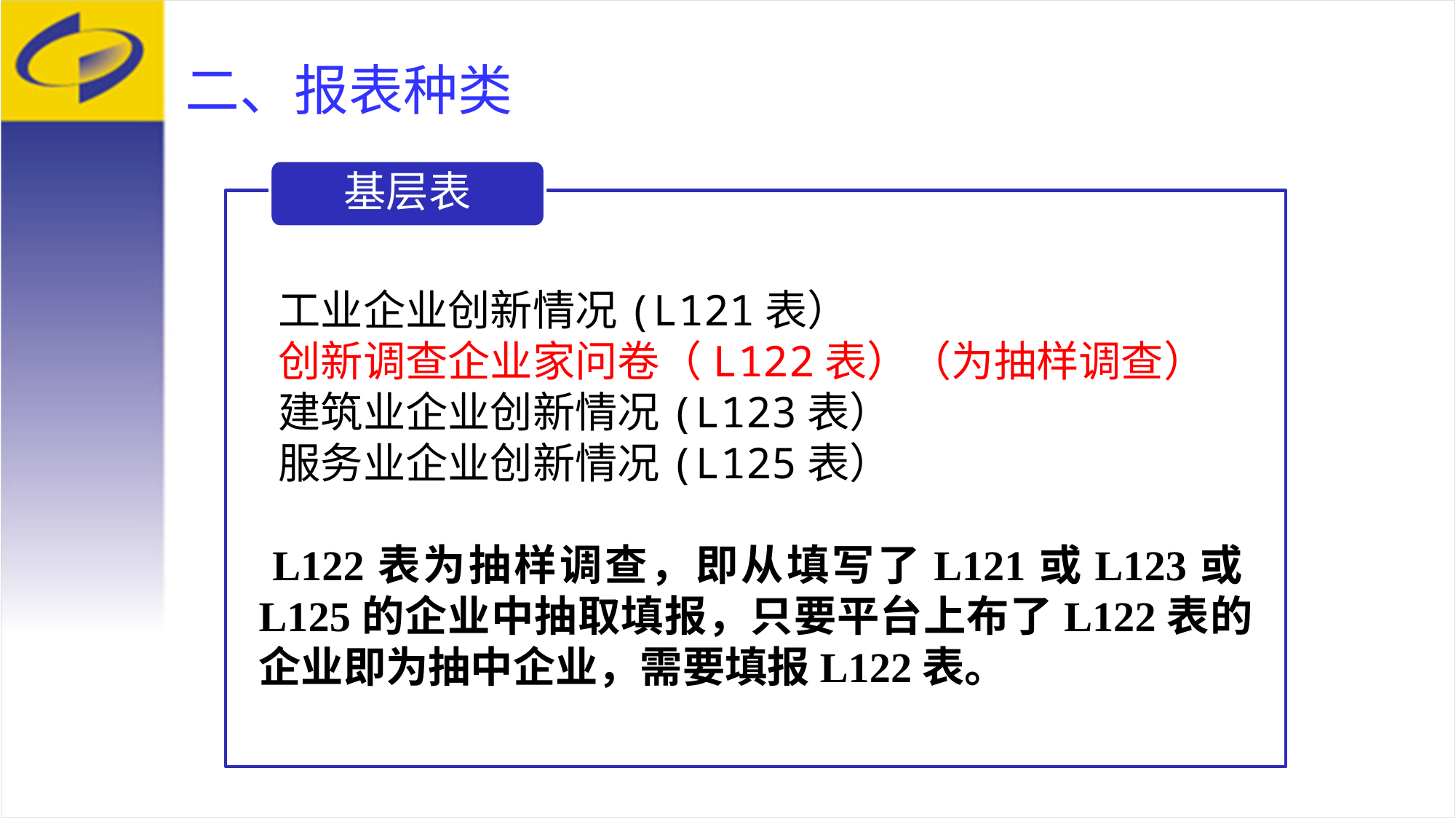

二、报表种类
基层表

 工业企业创新情况(L121表）
 创新调查企业家问卷（L122表）（为抽样调查）
 建筑业企业创新情况(L123表）
 服务业企业创新情况(L125表）

 L122表为抽样调查，即从填写了L121或L123或L125的企业中抽取填报，只要平台上布了L122表的企业即为抽中企业，需要填报L122表。

6